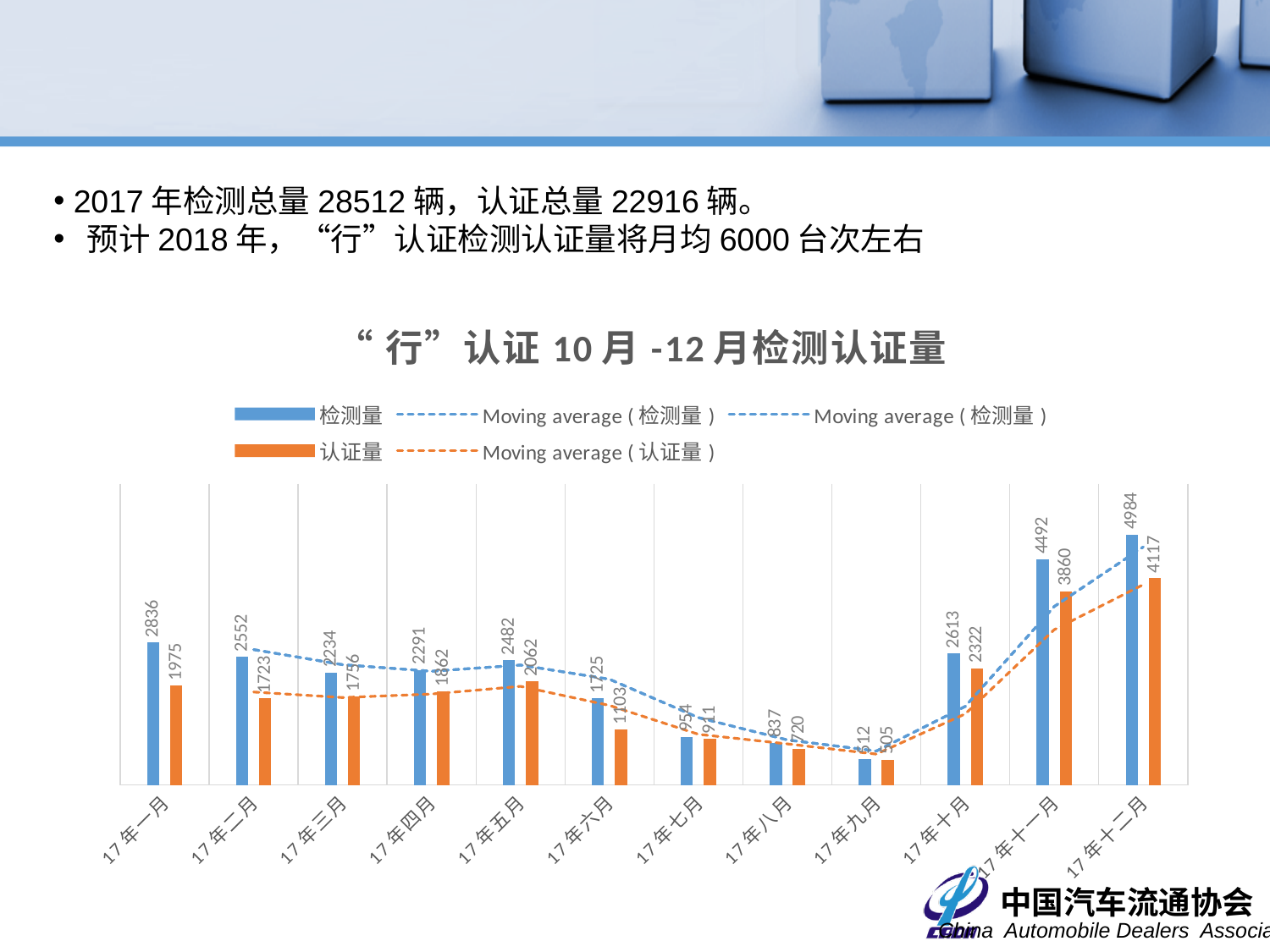

2017年检测总量28512辆，认证总量22916辆。
  预计2018年，“行”认证检测认证量将月均6000台次左右

### Chart: “行”认证10月-12月检测认证量

| Category | 检测量 | 认证量 |
|---|---|---|
| 17年一月 | 2836.0 | 1975.0 |
| 17年二月 | 2552.0 | 1723.0 |
| 17年三月 | 2234.0 | 1756.0 |
| 17年四月 | 2291.0 | 1862.0 |
| 17年五月 | 2482.0 | 2062.0 |
| 17年六月 | 1725.0 | 1103.0 |
| 17年七月 | 954.0 | 911.0 |
| 17年八月 | 837.0 | 720.0 |
| 17年九月 | 512.0 | 505.0 |
| 17年十月 | 2613.0 | 2322.0 |
| 17年十一月 | 4492.0 | 3860.0 |
| 17年十二月 | 4984.0 | 4117.0 |